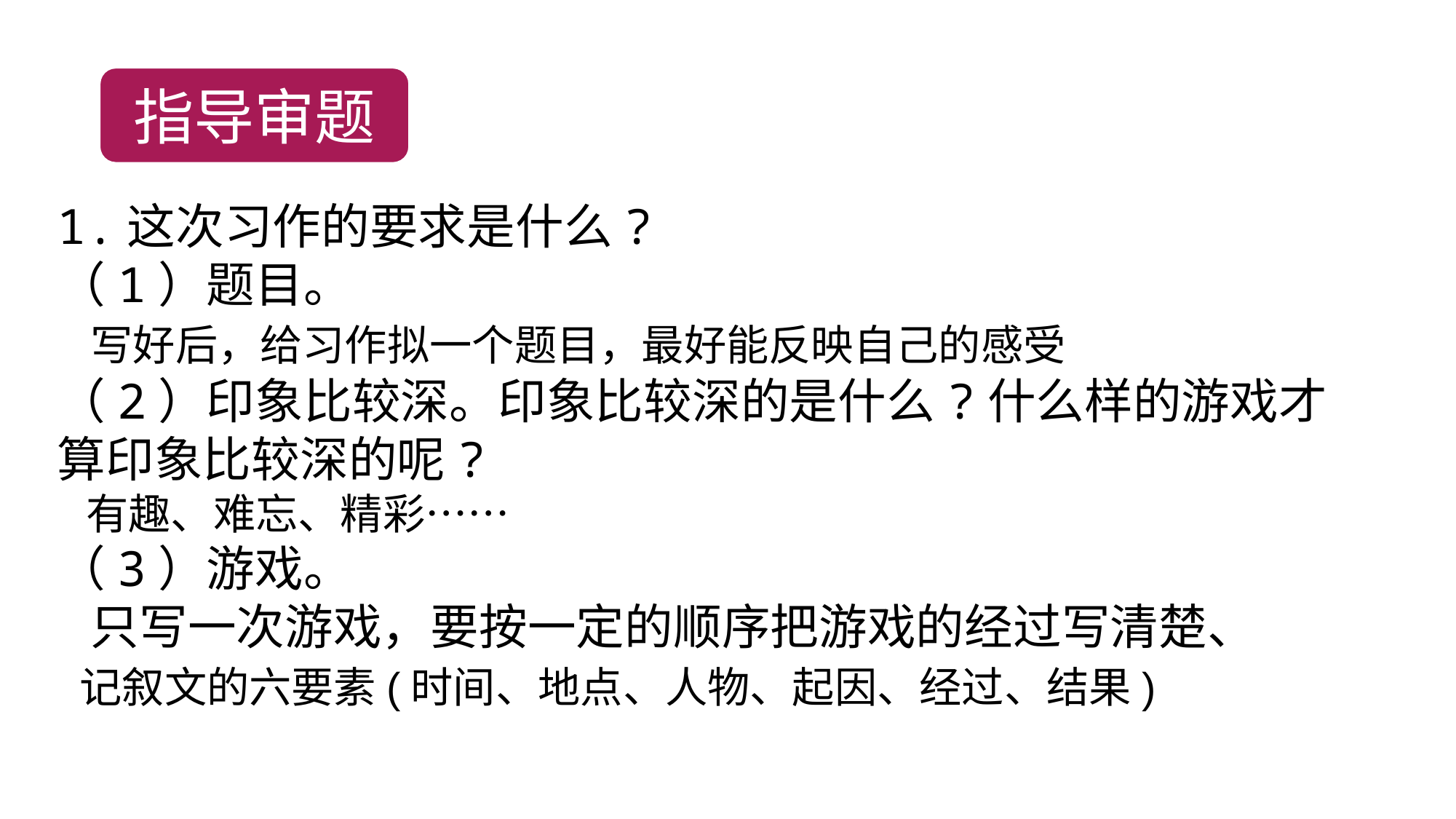

指导审题
1.这次习作的要求是什么?
（1）题目。
  写好后，给习作拟一个题目，最好能反映自己的感受
（2）印象比较深。印象比较深的是什么?什么样的游戏才算印象比较深的呢?
  有趣、难忘、精彩……
（3）游戏。
  只写一次游戏，要按一定的顺序把游戏的经过写清楚、
 记叙文的六要素(时间、地点、人物、起因、经过、结果)